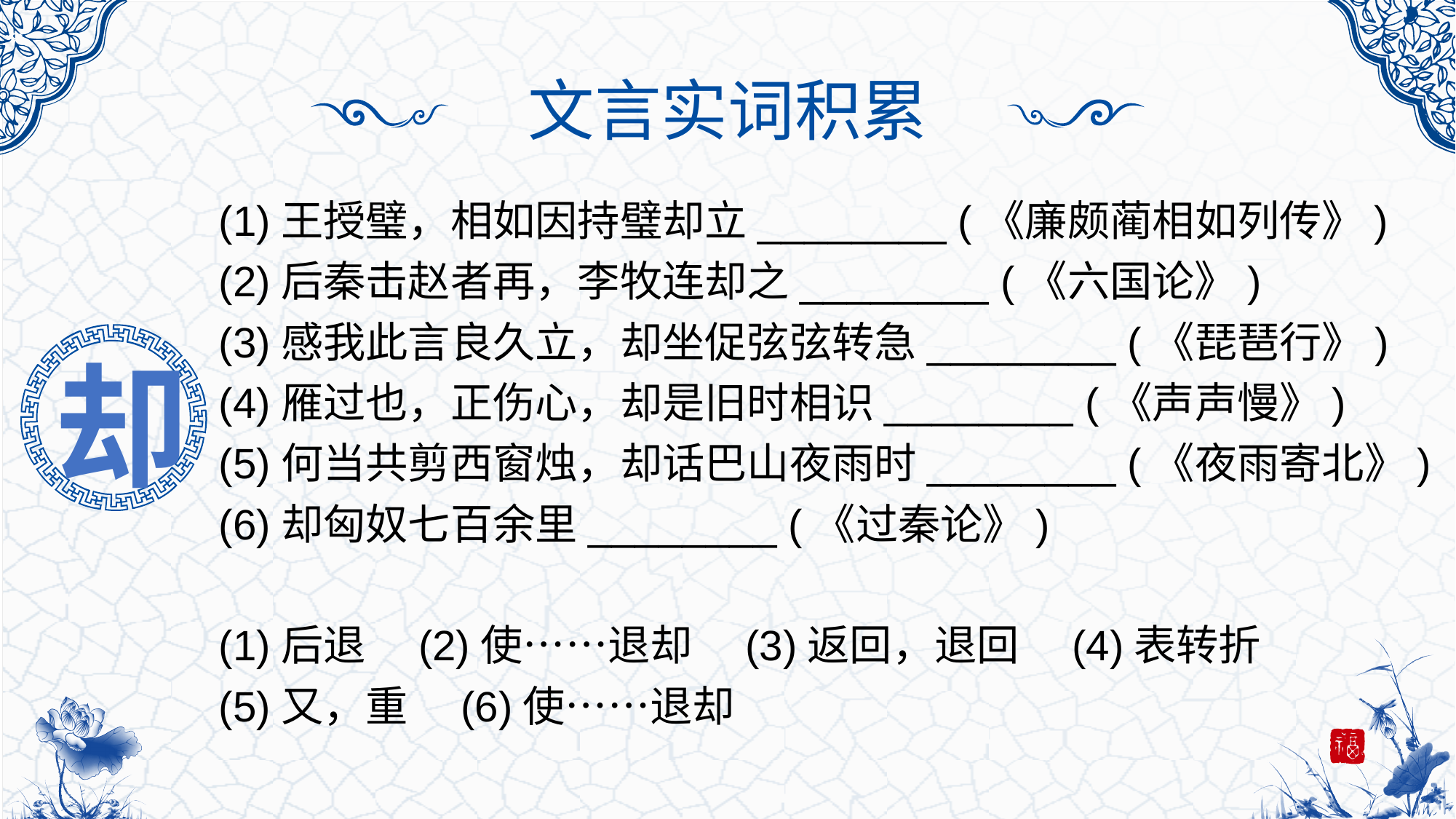

文言实词积累
(1)王授璧，相如因持璧却立________ (《廉颇蔺相如列传》)
(2)后秦击赵者再，李牧连却之________ (《六国论》)
(3)感我此言良久立，却坐促弦弦转急________ (《琵琶行》)
(4)雁过也，正伤心，却是旧时相识________ (《声声慢》)
(5)何当共剪西窗烛，却话巴山夜雨时________ (《夜雨寄北》)
(6)却匈奴七百余里________ (《过秦论》)

(1)后退　(2)使……退却　(3)返回，退回　(4)表转折
(5)又，重　(6)使……退却

却